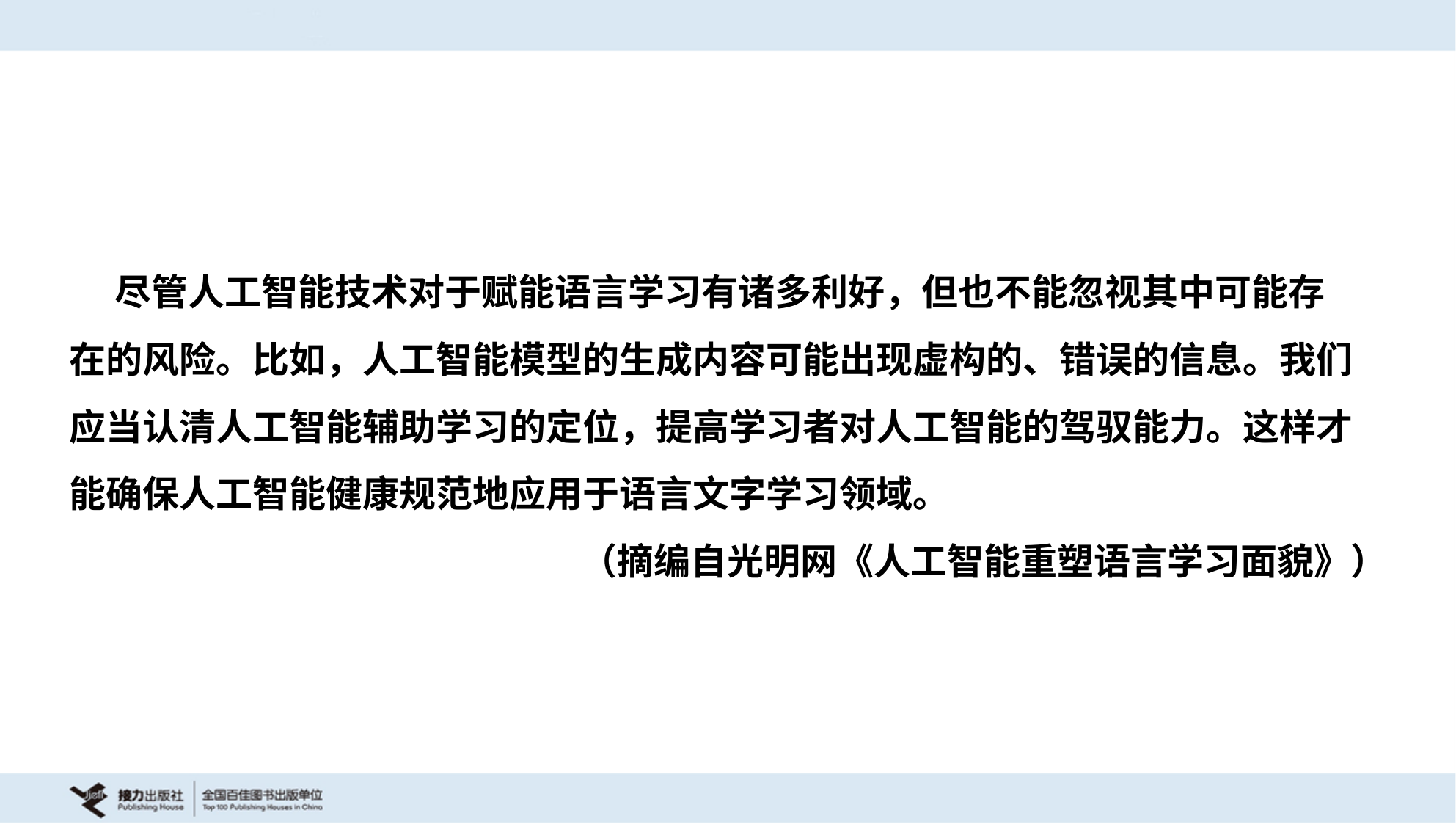

尽管人工智能技术对于赋能语言学习有诸多利好，但也不能忽视其中可能存
在的风险。比如，人工智能模型的生成内容可能出现虚构的、错误的信息。我们
应当认清人工智能辅助学习的定位，提高学习者对人工智能的驾驭能力。这样才
能确保人工智能健康规范地应用于语言文字学习领域。
（摘编自光明网《人工智能重塑语言学习面貌》）